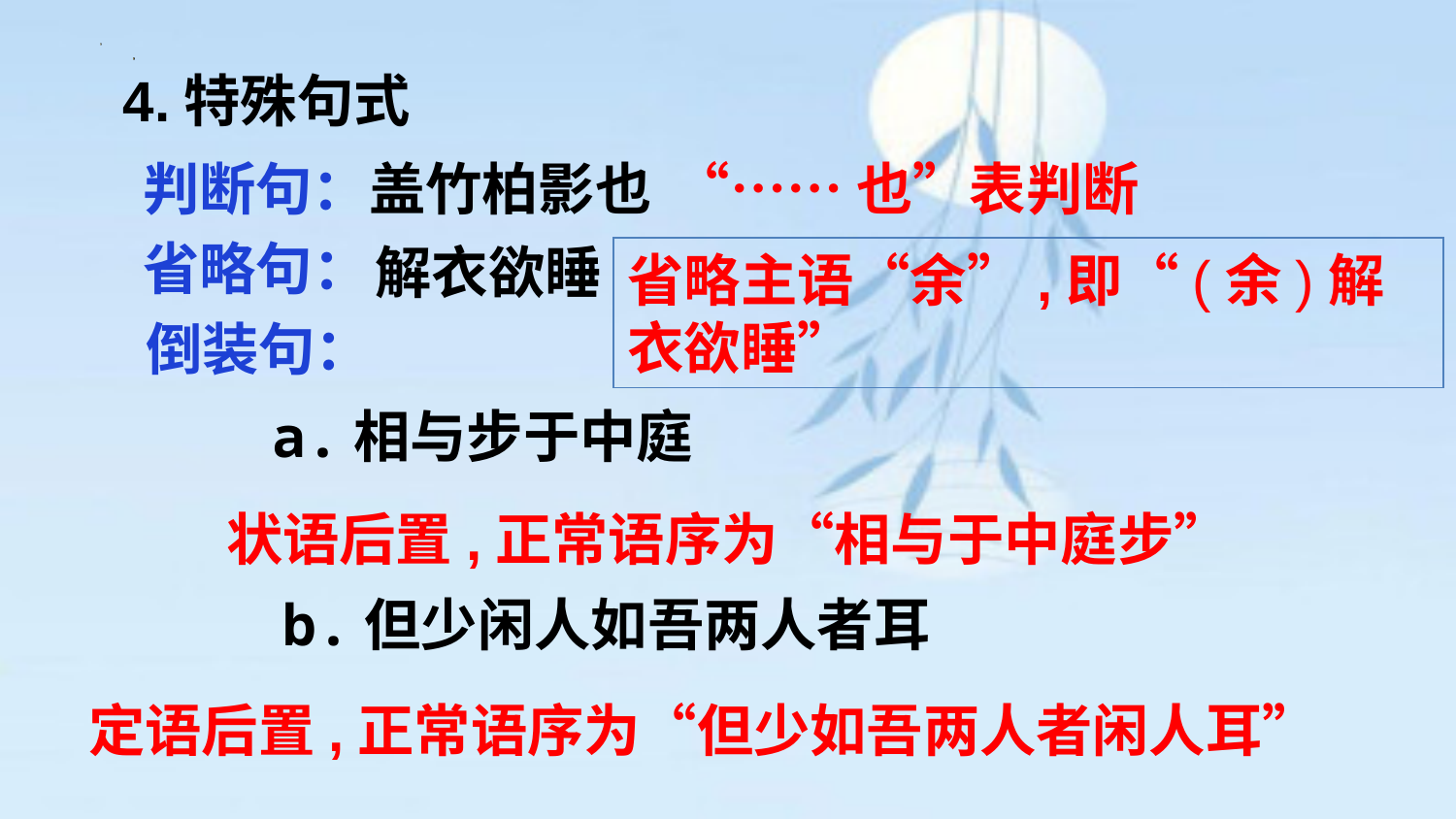

4.特殊句式
判断句：盖竹柏影也
“……也”表判断
省略句：
解衣欲睡
省略主语“余”,即“(余)解衣欲睡”
倒装句：
a.相与步于中庭
状语后置,正常语序为“相与于中庭步”
b.但少闲人如吾两人者耳
定语后置,正常语序为“但少如吾两人者闲人耳”